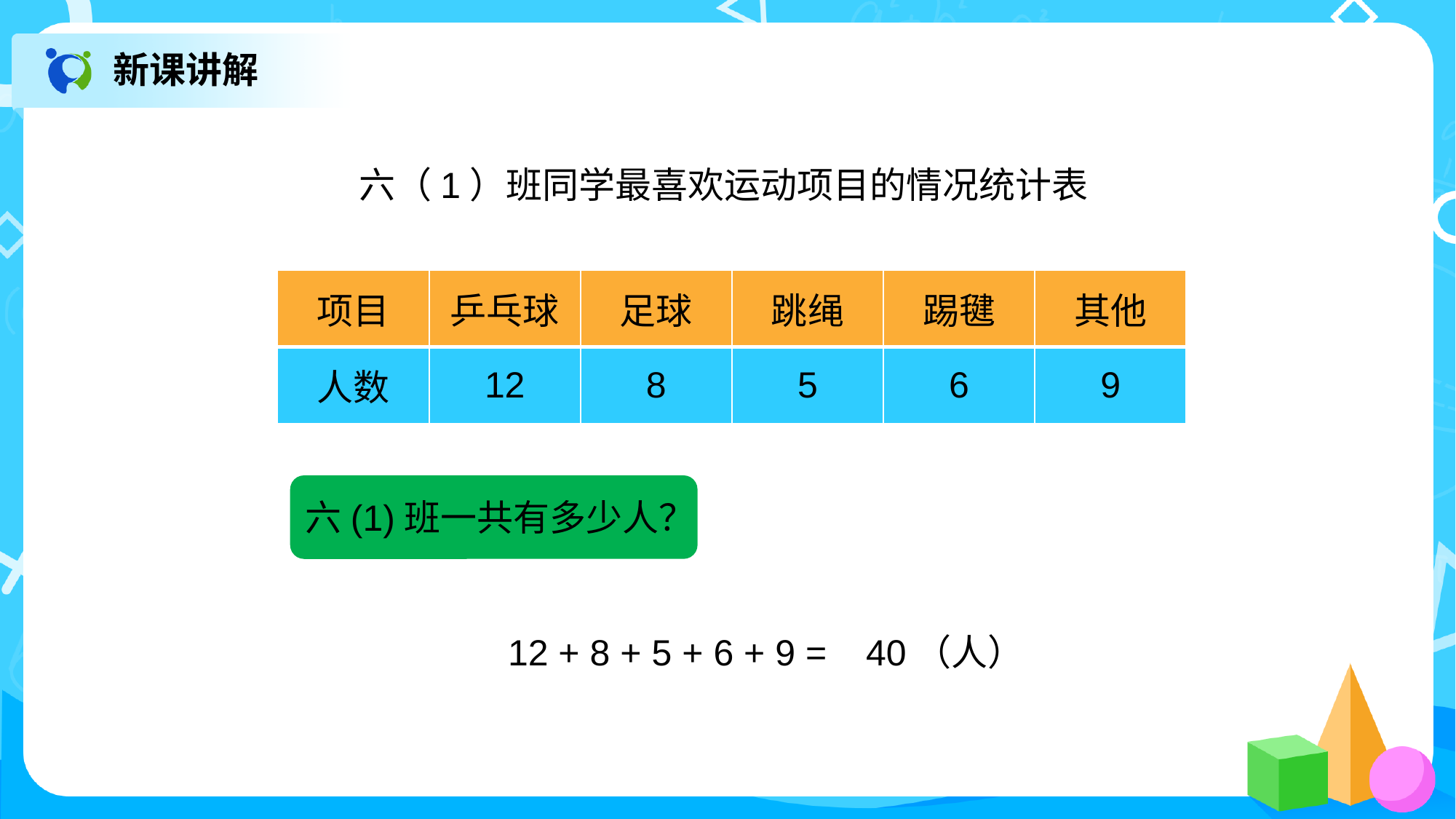

新课讲解
六（1）班同学最喜欢运动项目的情况统计表
| 项目 | 乒乓球 | 足球 | 跳绳 | 踢毽 | 其他 |
| --- | --- | --- | --- | --- | --- |
| 人数 | 12 | 8 | 5 | 6 | 9 |

六(1)班一共有多少人？
12 + 8 + 5 + 6 + 9 =
40（人）